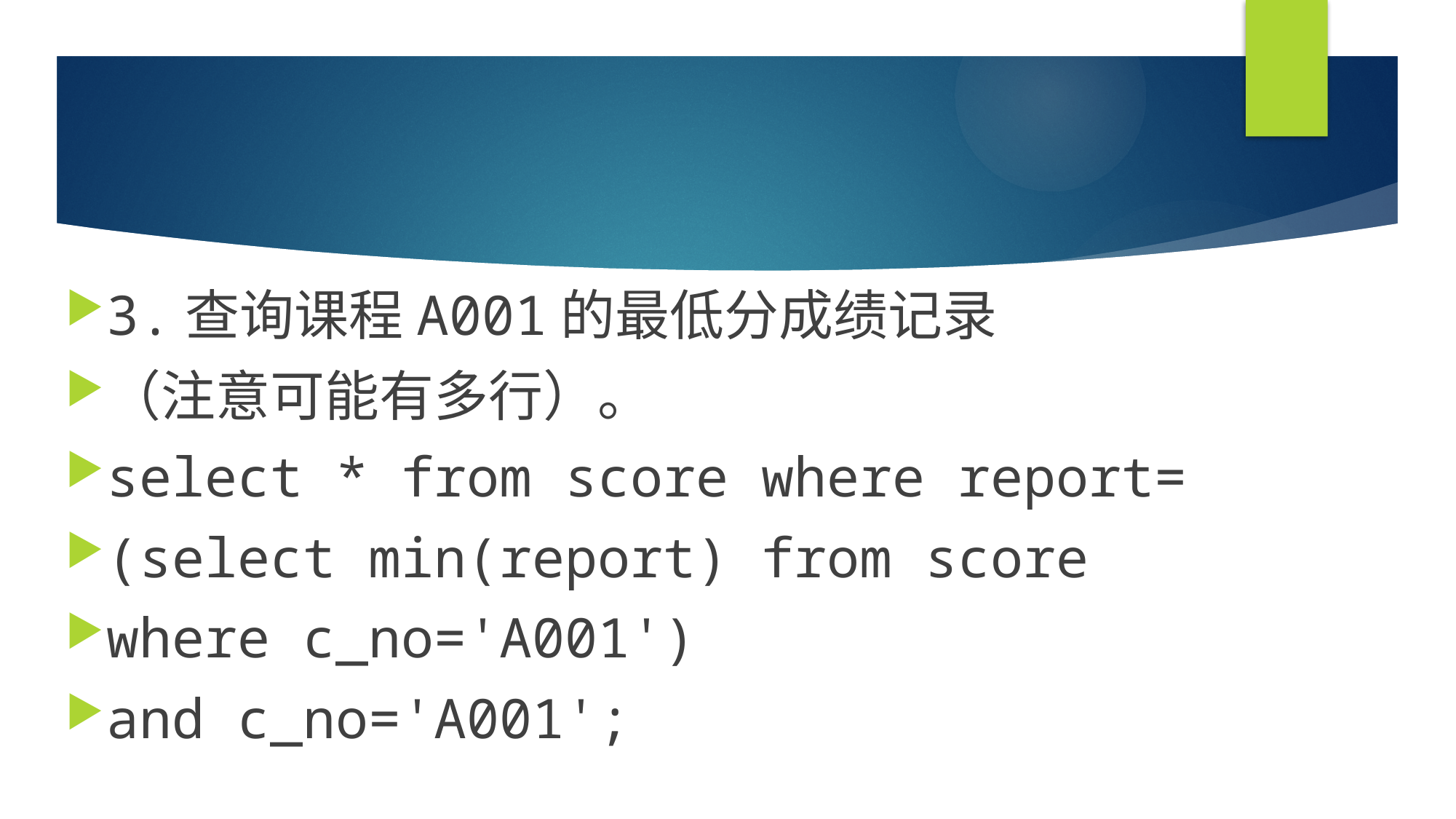

#
3.查询课程A001的最低分成绩记录
（注意可能有多行）。
select * from score where report=
(select min(report) from score
where c_no='A001')
and c_no='A001';